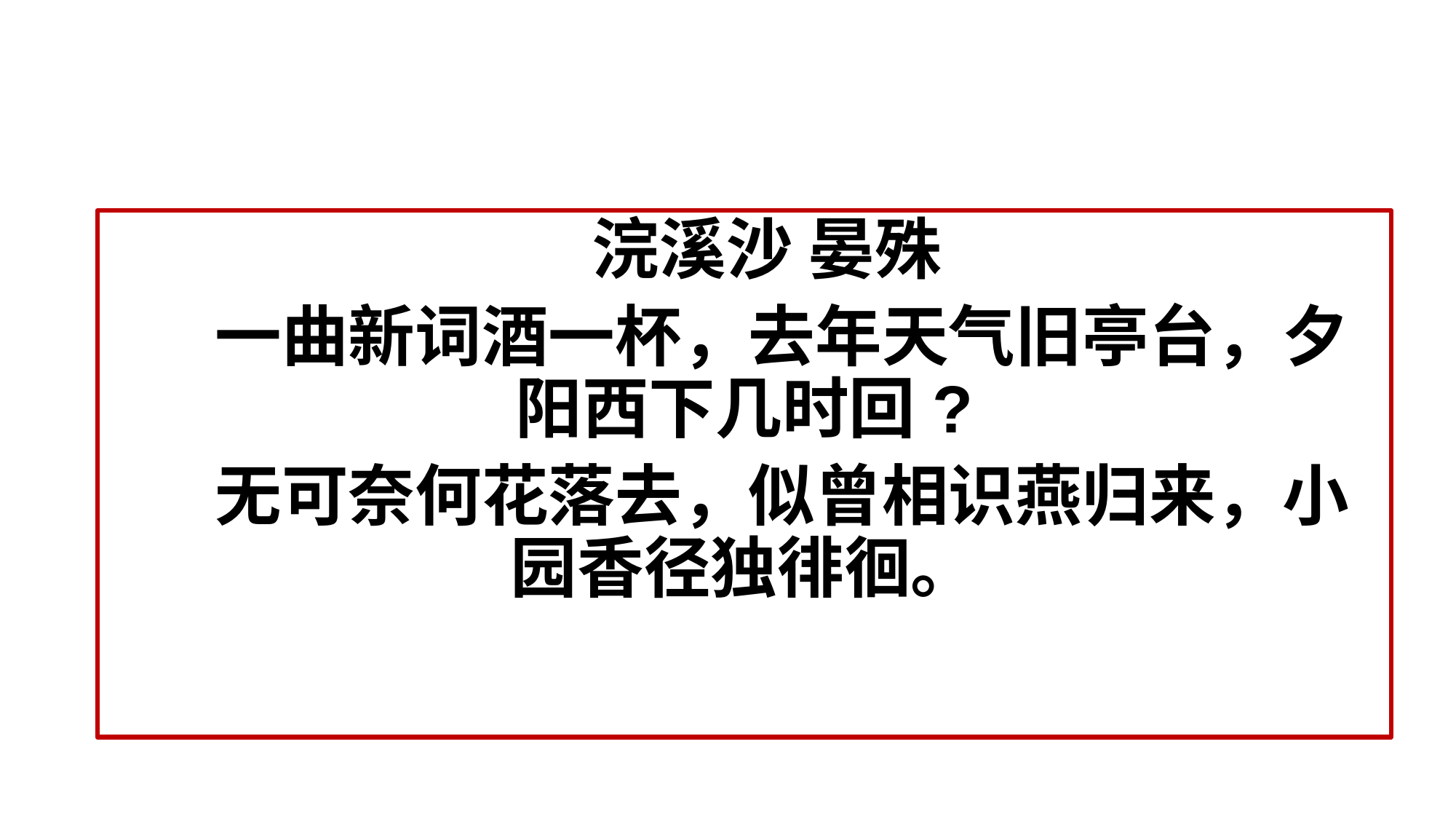

浣溪沙 晏殊
    一曲新词酒一杯，去年天气旧亭台，夕阳西下几时回?
    无可奈何花落去，似曾相识燕归来，小园香径独徘徊。